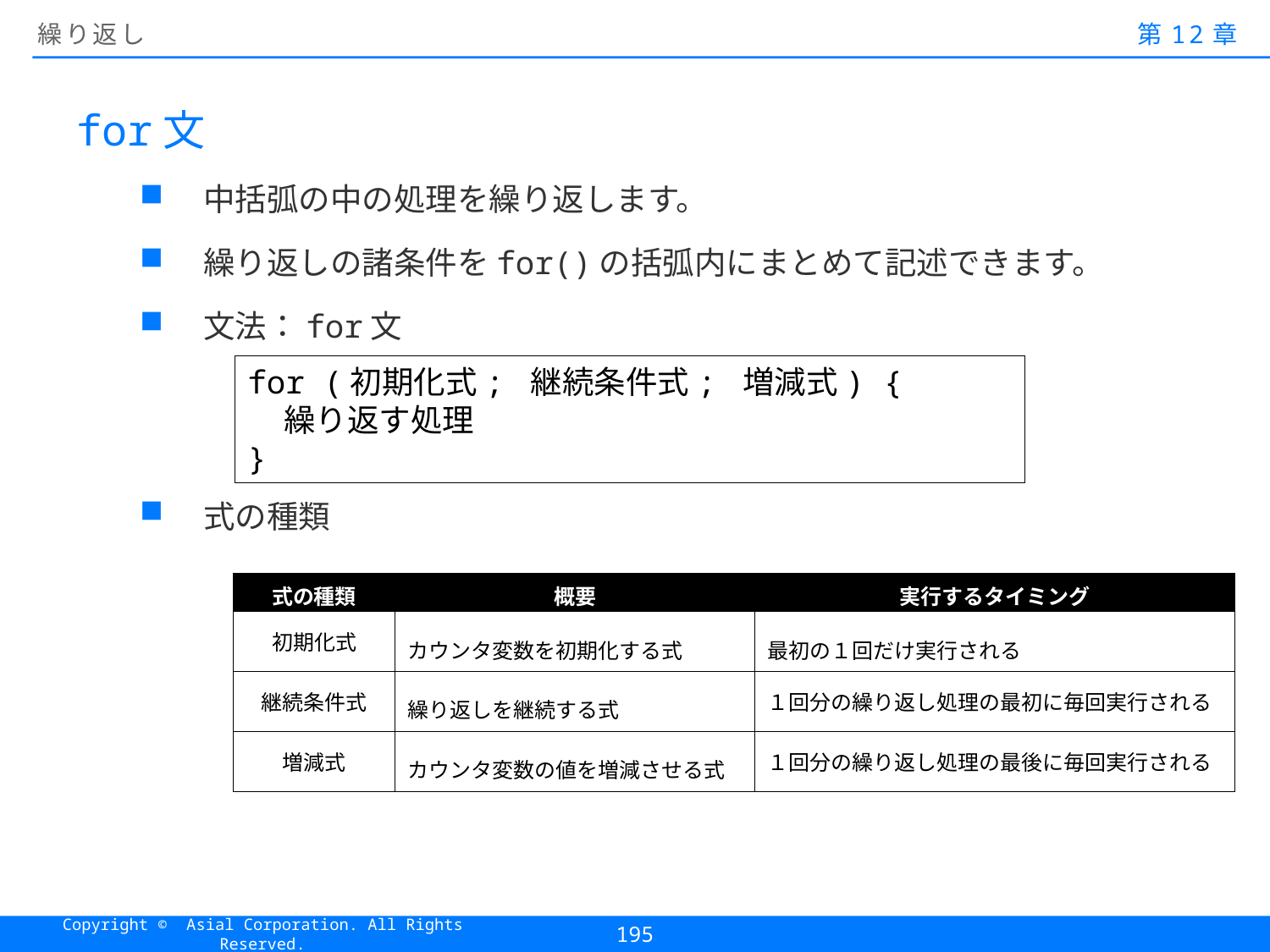

# 繰り返し
第12章
for文
中括弧の中の処理を繰り返します。
繰り返しの諸条件をfor()の括弧内にまとめて記述できます。
文法：for文

式の種類
for (初期化式; 継続条件式; 増減式) {
    繰り返す処理
}
| 式の種類 | 概要 | 実行するタイミング |
| --- | --- | --- |
| 初期化式 | カウンタ変数を初期化する式 | 最初の１回だけ実行される |
| 継続条件式 | 繰り返しを継続する式 | １回分の繰り返し処理の最初に毎回実行される |
| 増減式 | カウンタ変数の値を増減させる式 | １回分の繰り返し処理の最後に毎回実行される |
195